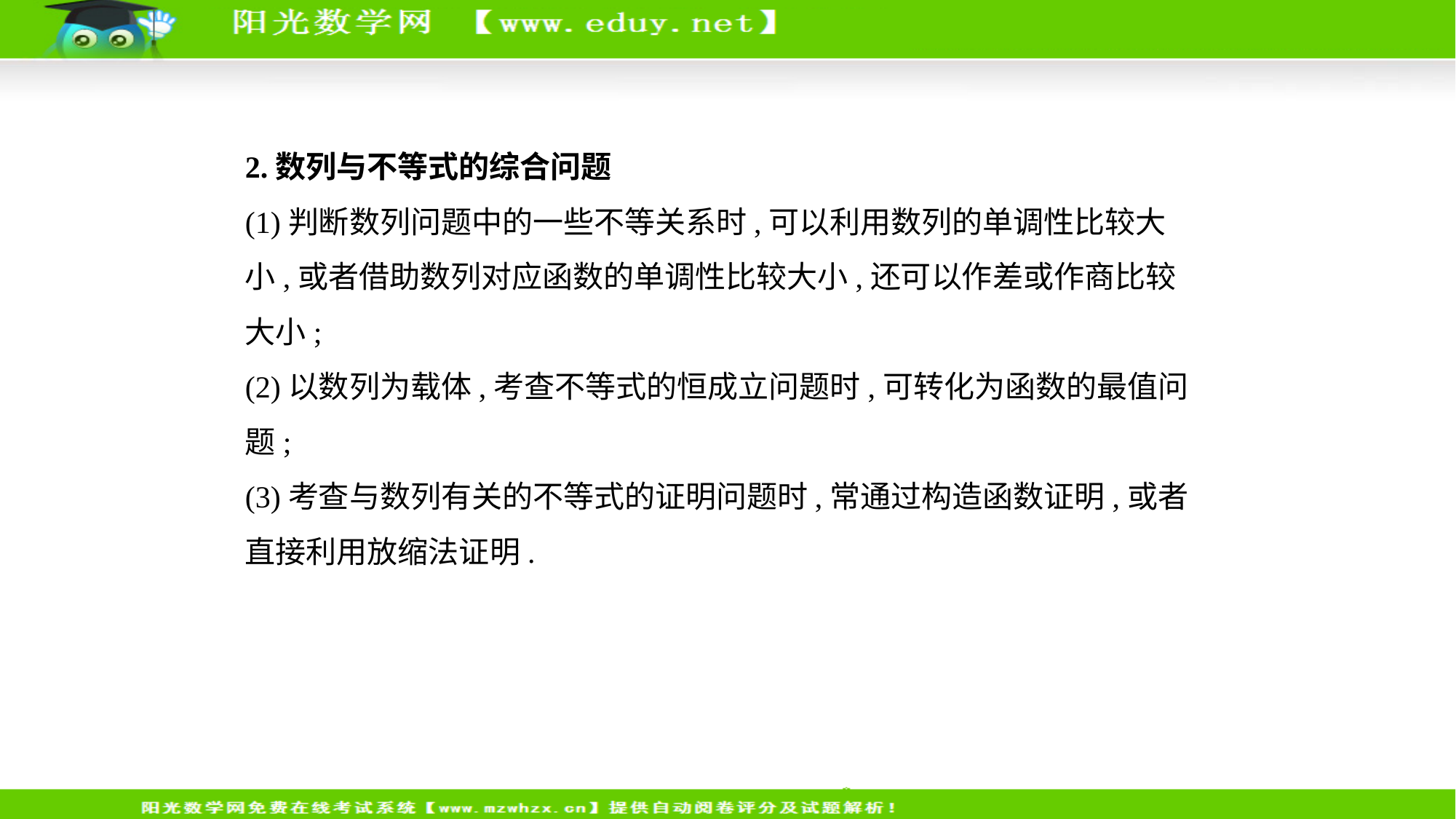

2.数列与不等式的综合问题
(1)判断数列问题中的一些不等关系时,可以利用数列的单调性比较大
小,或者借助数列对应函数的单调性比较大小,还可以作差或作商比较
大小;
(2)以数列为载体,考查不等式的恒成立问题时,可转化为函数的最值问题;
(3)考查与数列有关的不等式的证明问题时,常通过构造函数证明,或者
直接利用放缩法证明.